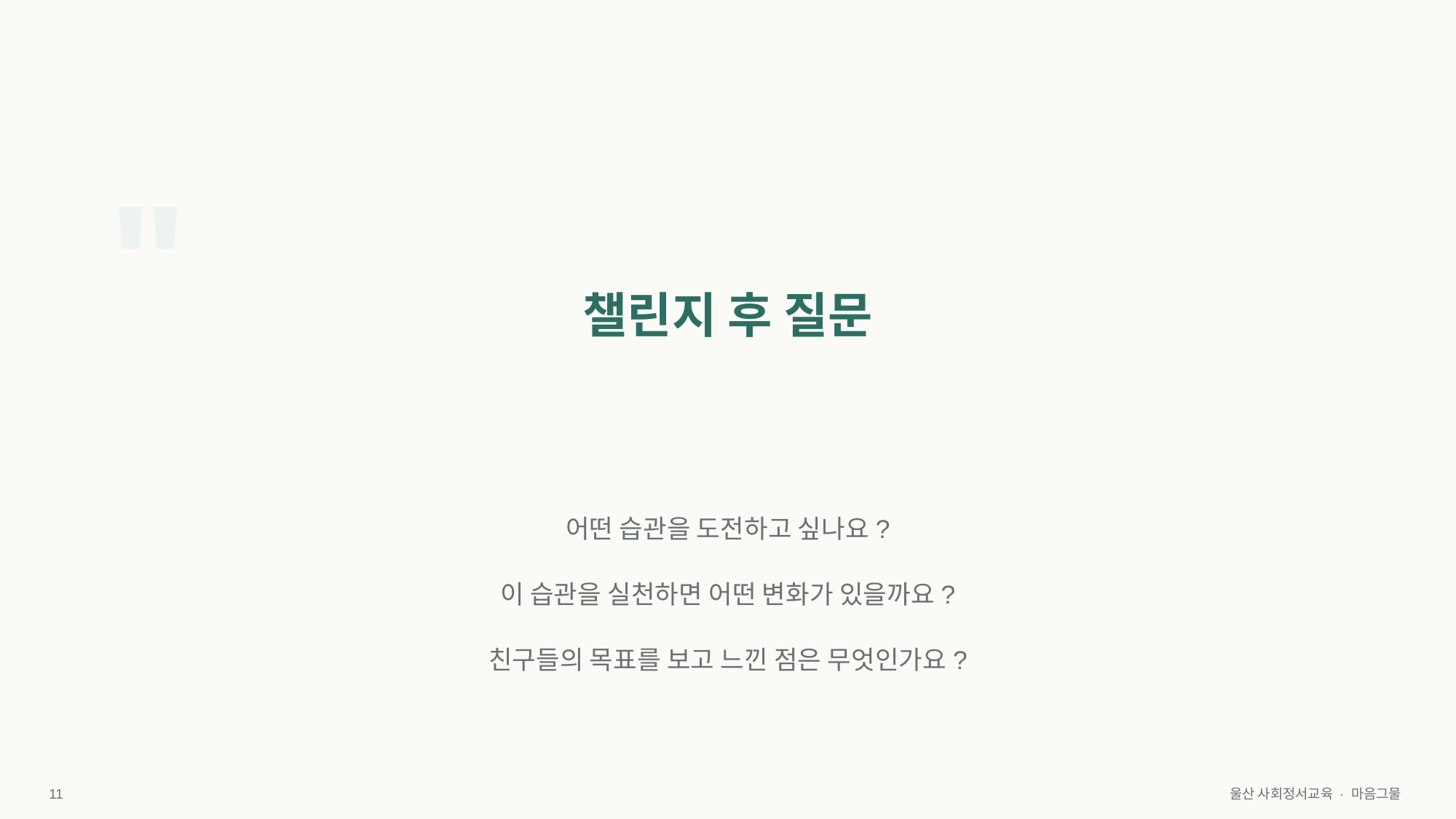

"
챌린지 후 질문
어떤 습관을 도전하고 싶나요?
이 습관을 실천하면 어떤 변화가 있을까요?
친구들의 목표를 보고 느낀 점은 무엇인가요?
11
울산 사회정서교육 · 마음그물